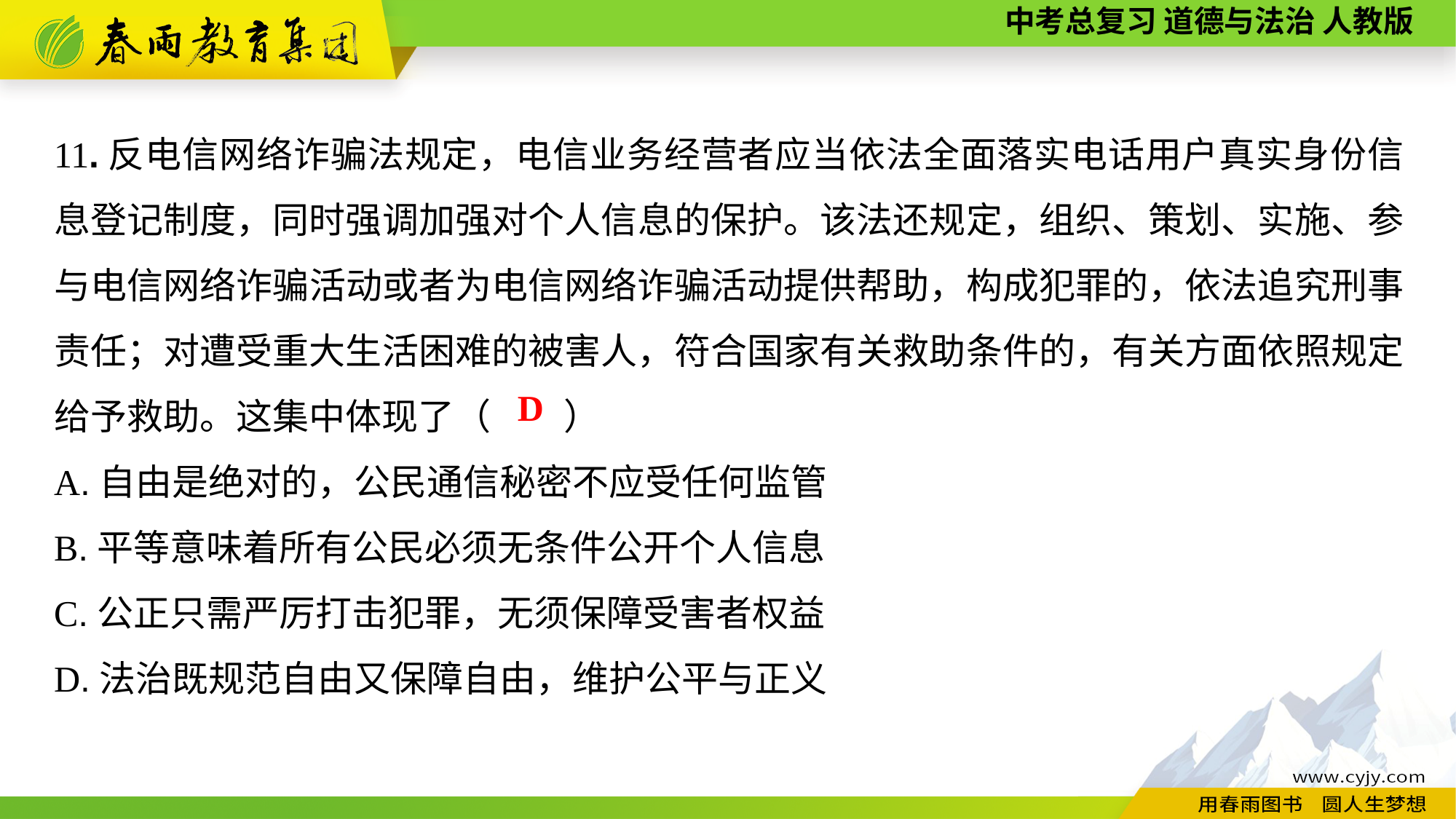

11.反电信网络诈骗法规定，电信业务经营者应当依法全面落实电话用户真实身份信息登记制度，同时强调加强对个人信息的保护。该法还规定，组织、策划、实施、参与电信网络诈骗活动或者为电信网络诈骗活动提供帮助，构成犯罪的，依法追究刑事责任；对遭受重大生活困难的被害人，符合国家有关救助条件的，有关方面依照规定给予救助。这集中体现了（　　）
A.自由是绝对的，公民通信秘密不应受任何监管
B.平等意味着所有公民必须无条件公开个人信息
C.公正只需严厉打击犯罪，无须保障受害者权益
D.法治既规范自由又保障自由，维护公平与正义
D